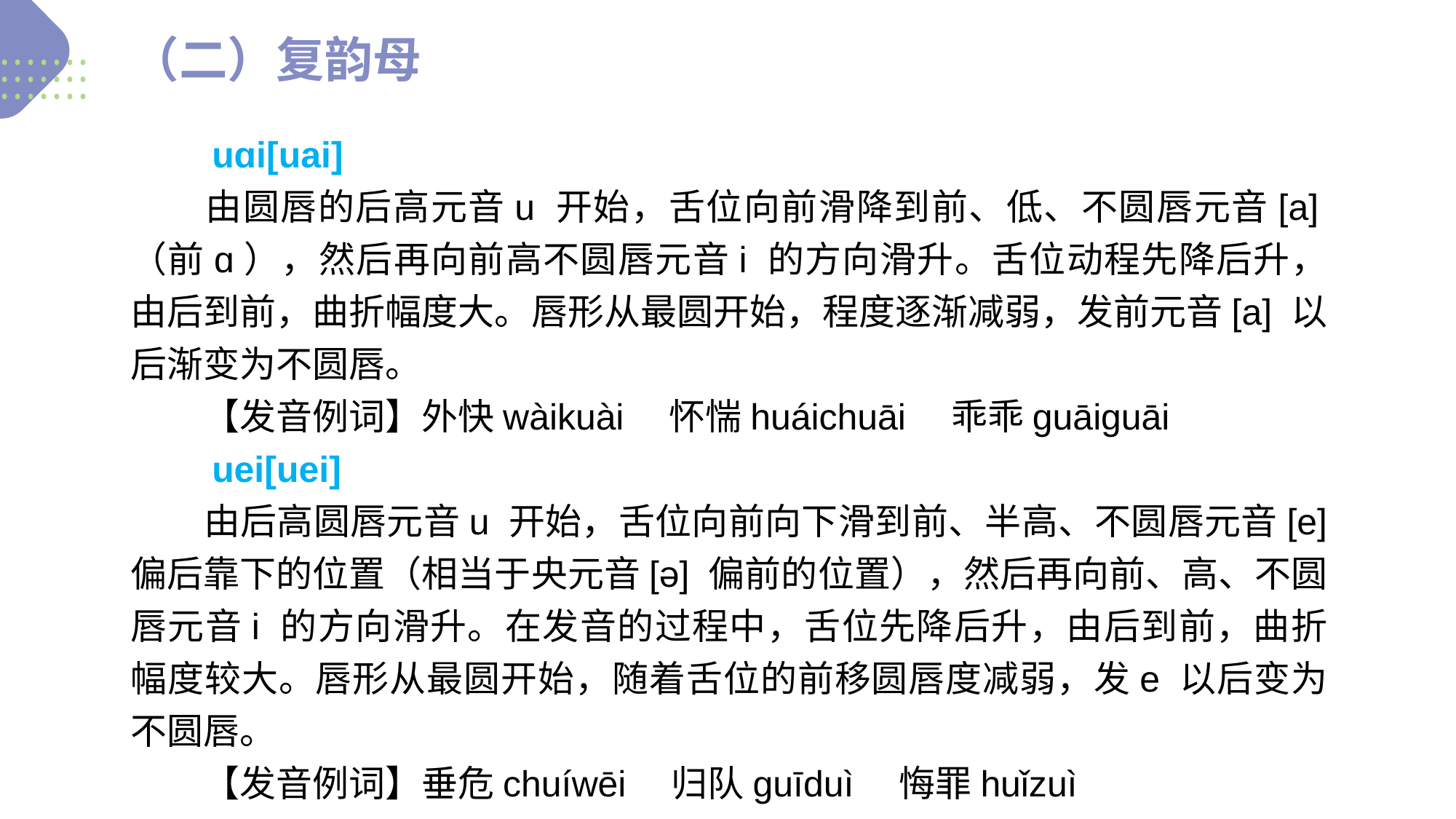

（二）复韵母

　　uɑi[uai]
　　由圆唇的后高元音u 开始，舌位向前滑降到前、低、不圆唇元音[a]（前ɑ），然后再向前高不圆唇元音i 的方向滑升。舌位动程先降后升，由后到前，曲折幅度大。唇形从最圆开始，程度逐渐减弱，发前元音[a] 以后渐变为不圆唇。
　　【发音例词】外快wàikuài　怀惴huáichuāi　乖乖ɡuāiɡuāi
　　uei[uei]
　　由后高圆唇元音u 开始，舌位向前向下滑到前、半高、不圆唇元音[e] 偏后靠下的位置（相当于央元音[ə] 偏前的位置），然后再向前、高、不圆唇元音i 的方向滑升。在发音的过程中，舌位先降后升，由后到前，曲折幅度较大。唇形从最圆开始，随着舌位的前移圆唇度减弱，发e 以后变为不圆唇。
　　【发音例词】垂危chuíwēi　归队ɡuīduì　悔罪huǐzuì